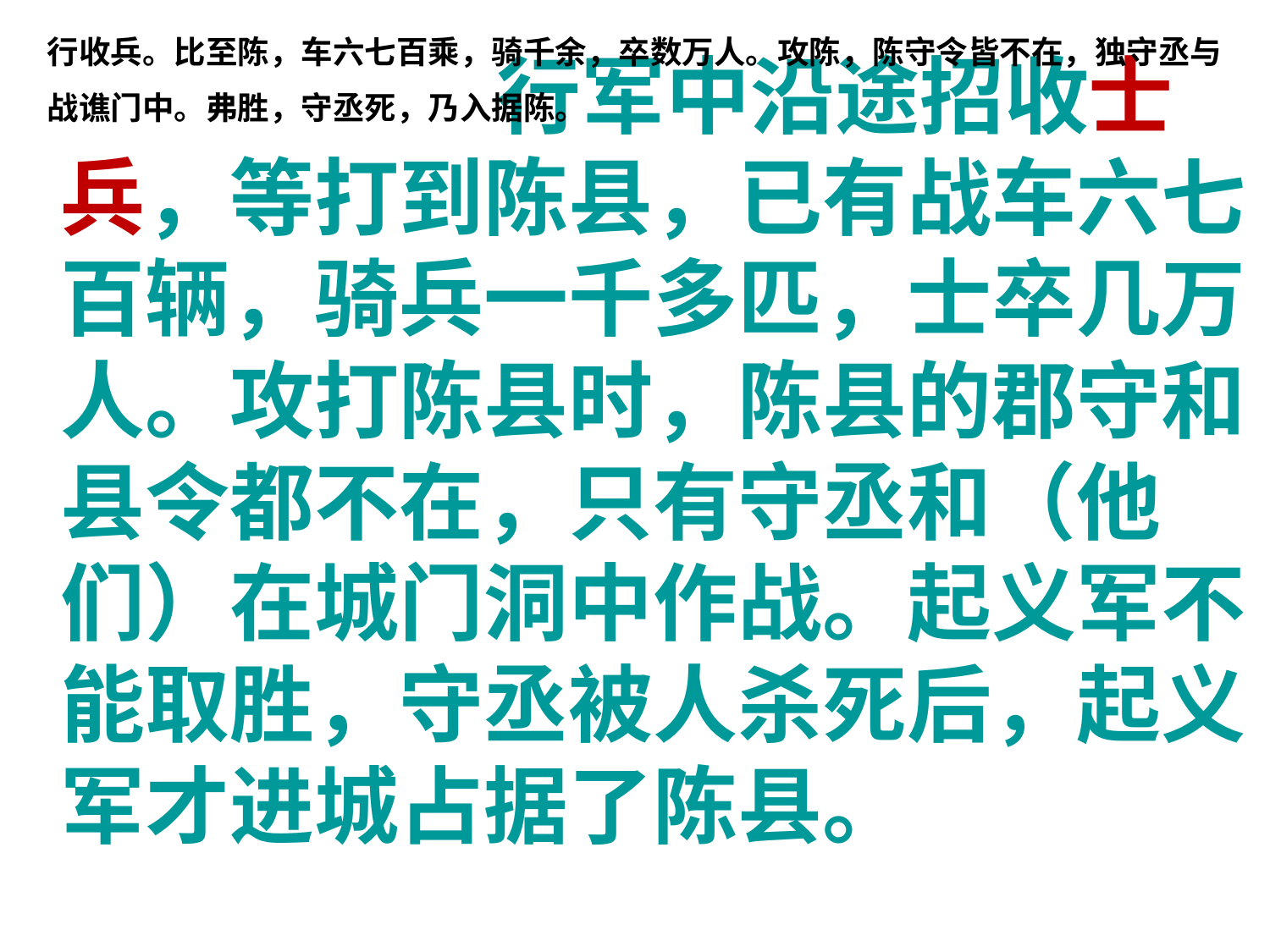

#
行收兵。比至陈，车六七百乘，骑千余，卒数万人。攻陈，陈守令皆不在，独守丞与战谯门中。弗胜，守丞死，乃入据陈。
                             行军中沿途招收士兵，等打到陈县，已有战车六七百辆，骑兵一千多匹，士卒几万人。攻打陈县时，陈县的郡守和县令都不在，只有守丞和（他们）在城门洞中作战。起义军不能取胜，守丞被人杀死后，起义军才进城占据了陈县。